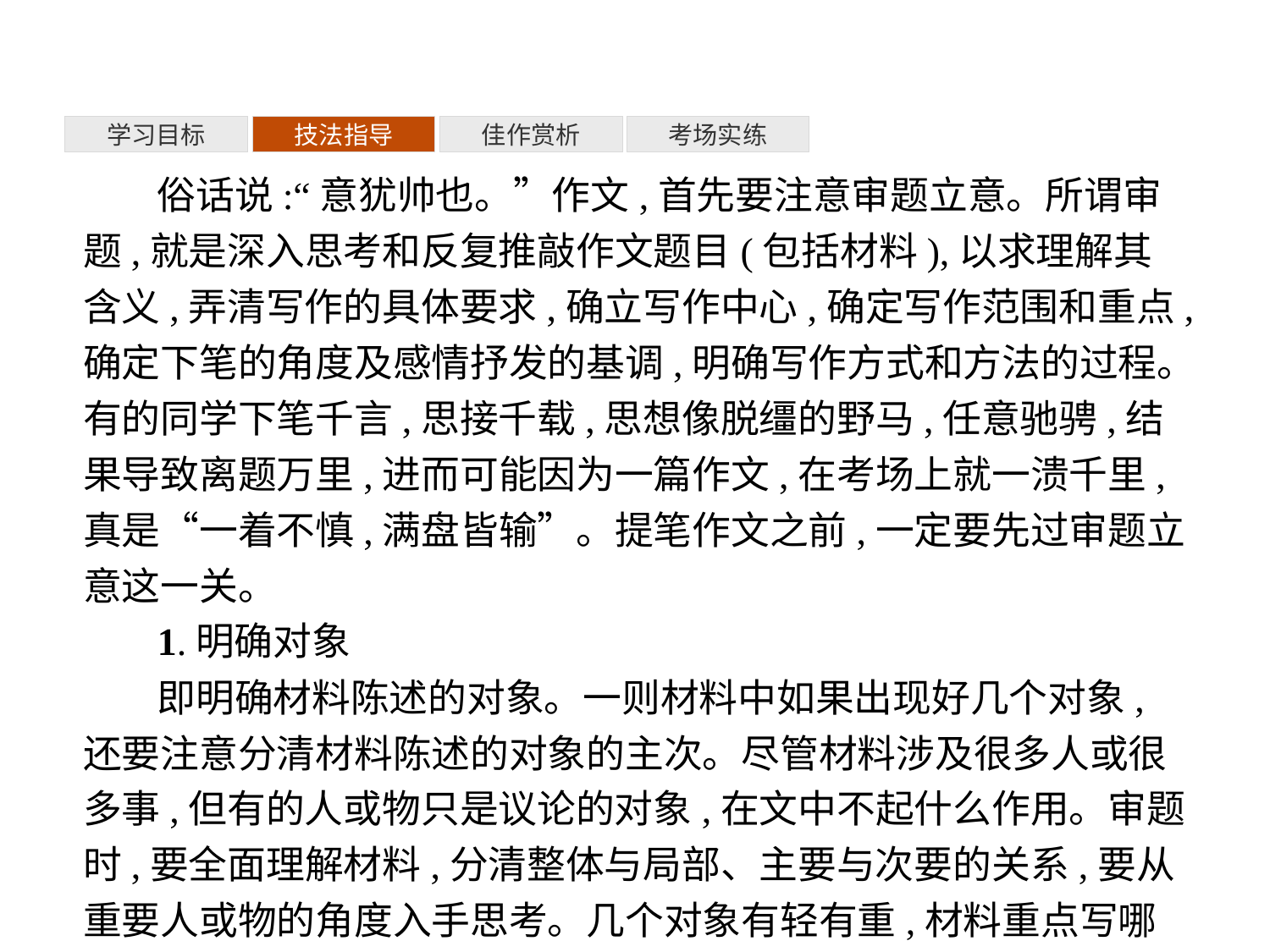

考场实练
佳作赏析
技法指导
学习目标
俗话说:“意犹帅也。”作文,首先要注意审题立意。所谓审题,就是深入思考和反复推敲作文题目(包括材料),以求理解其含义,弄清写作的具体要求,确立写作中心,确定写作范围和重点,确定下笔的角度及感情抒发的基调,明确写作方式和方法的过程。有的同学下笔千言,思接千载,思想像脱缰的野马,任意驰骋,结果导致离题万里,进而可能因为一篇作文,在考场上就一溃千里,真是“一着不慎,满盘皆输”。提笔作文之前,一定要先过审题立意这一关。
1.明确对象
即明确材料陈述的对象。一则材料中如果出现好几个对象,还要注意分清材料陈述的对象的主次。尽管材料涉及很多人或很多事,但有的人或物只是议论的对象,在文中不起什么作用。审题时,要全面理解材料,分清整体与局部、主要与次要的关系,要从重要人或物的角度入手思考。几个对象有轻有重,材料重点写哪个对象,就从哪个对象入手,这是立意的根本点。